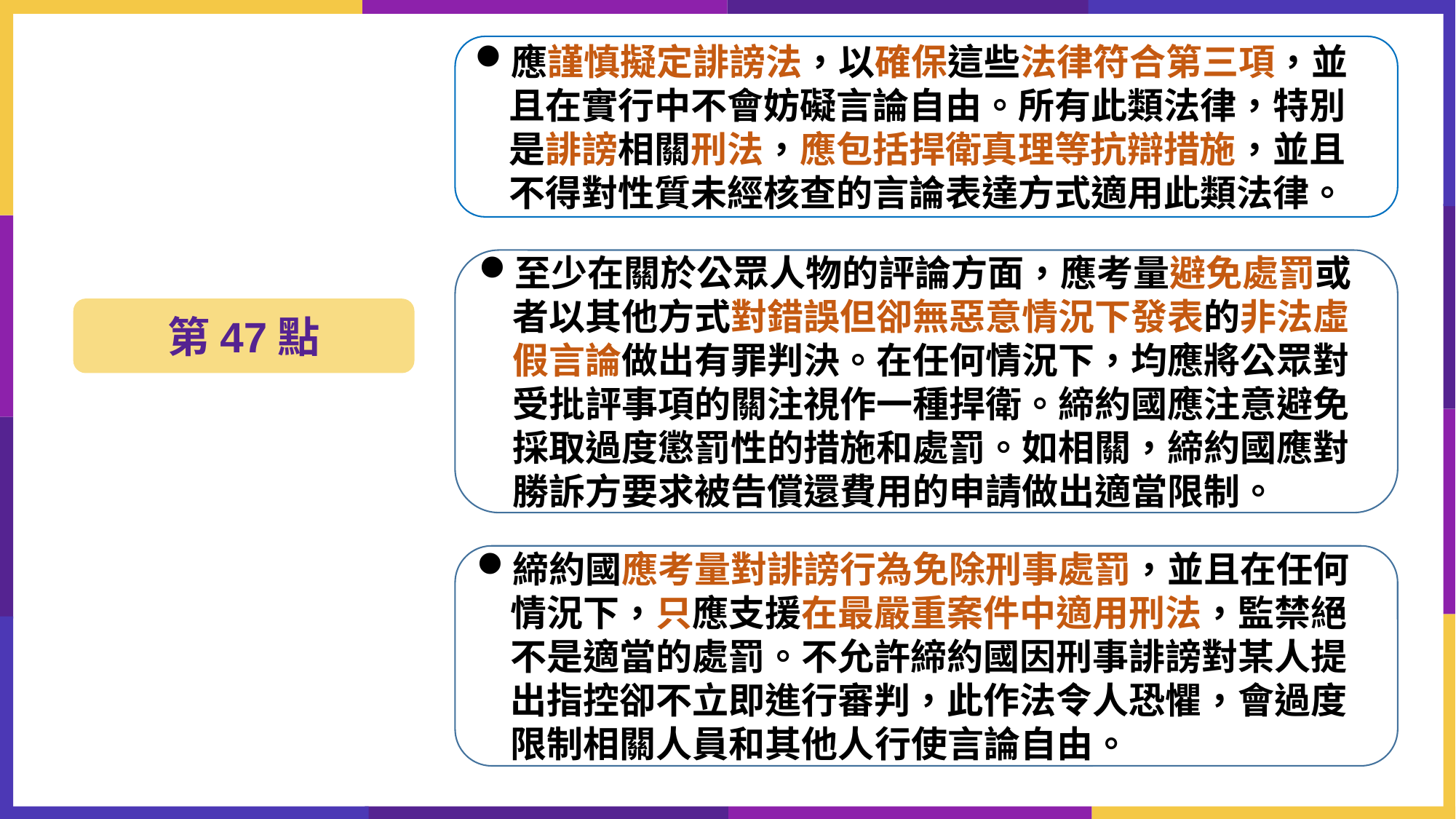

應謹慎擬定誹謗法，以確保這些法律符合第三項，並且在實行中不會妨礙言論自由。所有此類法律，特別是誹謗相關刑法，應包括捍衛真理等抗辯措施，並且不得對性質未經核查的言論表達方式適用此類法律。
至少在關於公眾人物的評論方面，應考量避免處罰或者以其他方式對錯誤但卻無惡意情況下發表的非法虛假言論做出有罪判決。在任何情況下，均應將公眾對受批評事項的關注視作一種捍衛。締約國應注意避免採取過度懲罰性的措施和處罰。如相關，締約國應對勝訴方要求被告償還費用的申請做出適當限制。
第47點
締約國應考量對誹謗行為免除刑事處罰，並且在任何情況下，只應支援在最嚴重案件中適用刑法，監禁絕不是適當的處罰。不允許締約國因刑事誹謗對某人提出指控卻不立即進行審判，此作法令人恐懼，會過度限制相關人員和其他人行使言論自由。